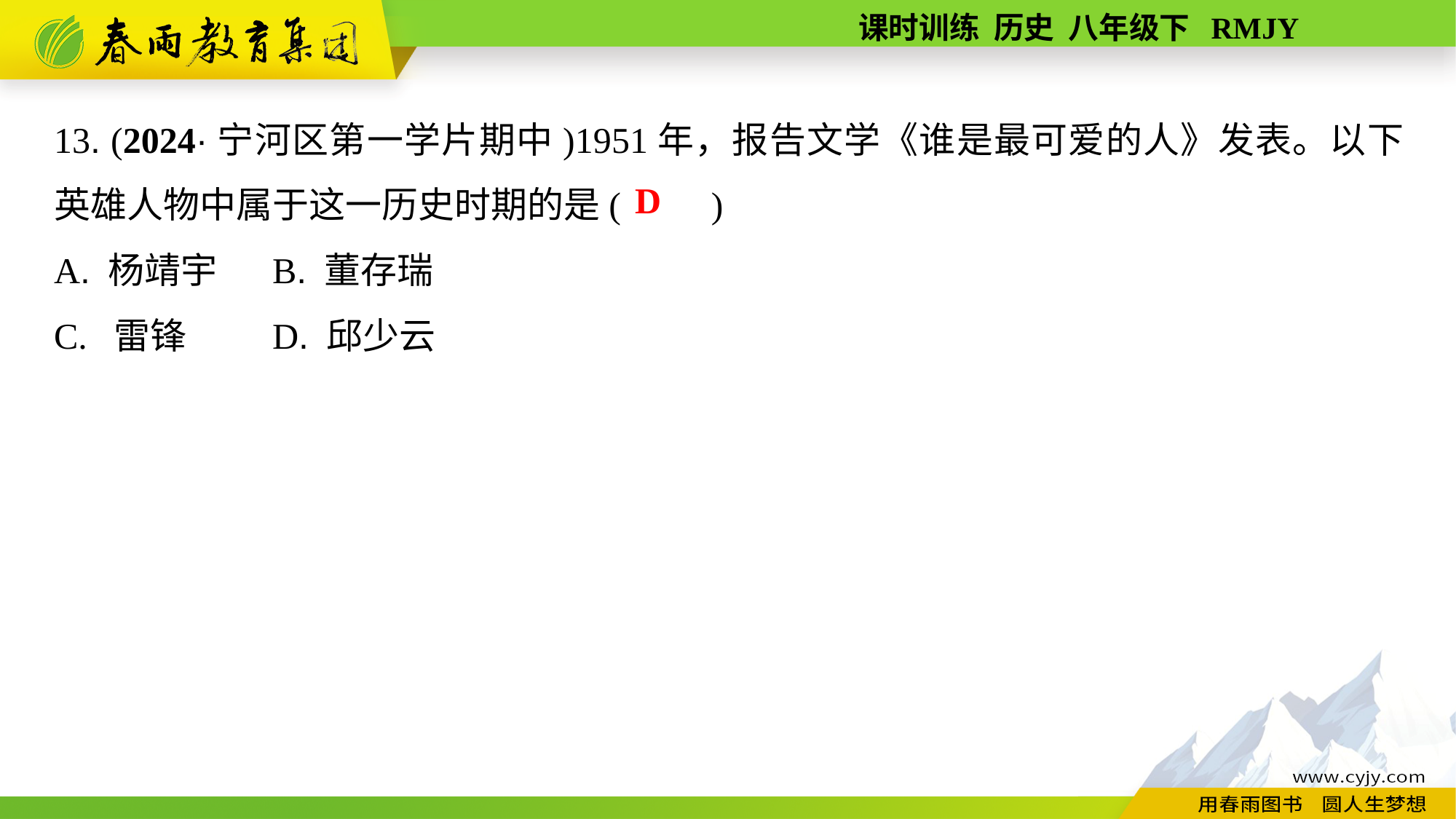

13. (2024·宁河区第一学片期中)1951年，报告文学《谁是最可爱的人》发表。以下英雄人物中属于这一历史时期的是(　　)
A. 杨靖宇	B. 董存瑞
C.  雷锋	D. 邱少云
D